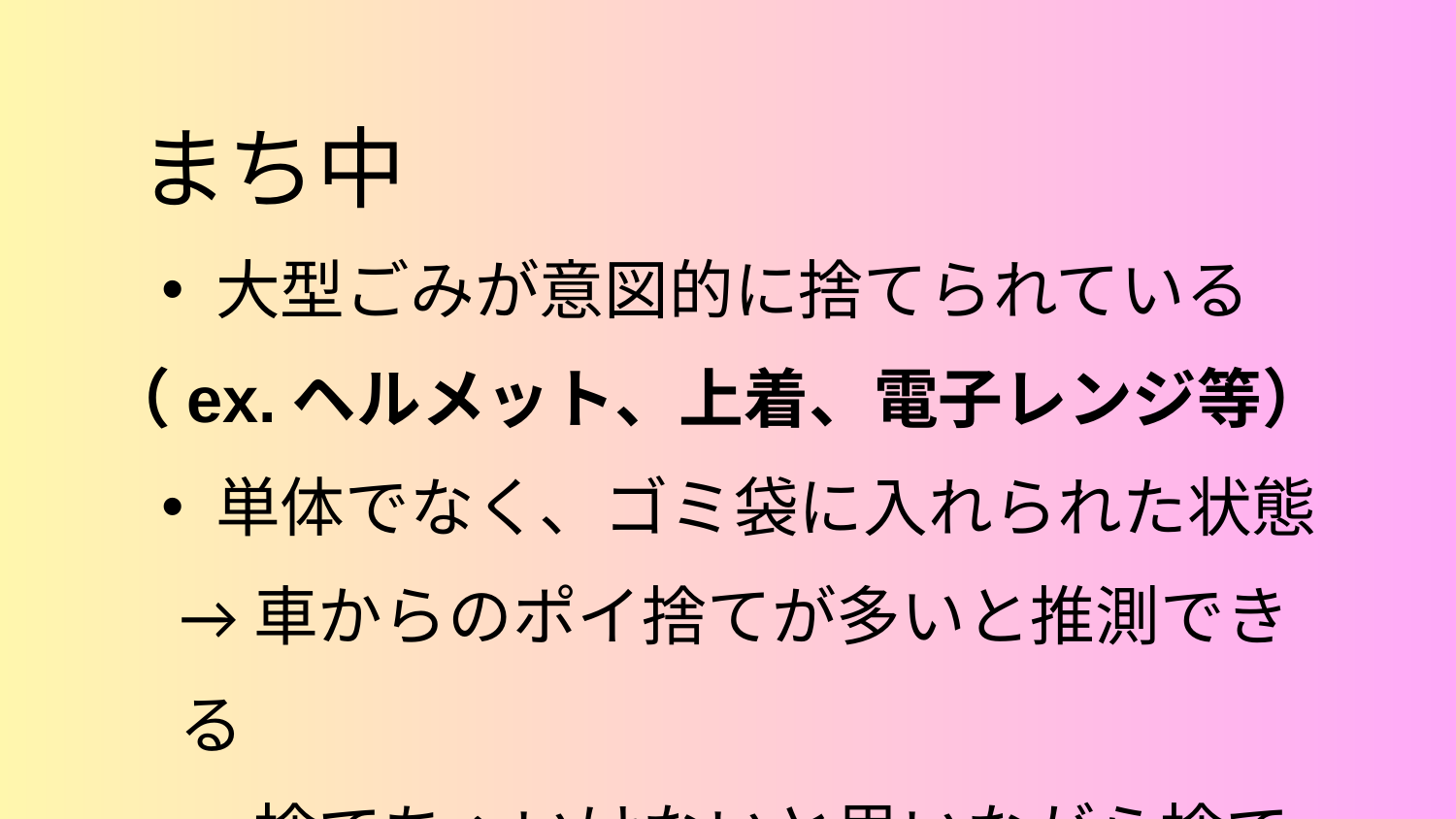

まち中
大型ごみが意図的に捨てられている
（ex.ヘルメット、上着、電子レンジ等）
単体でなく、ゴミ袋に入れられた状態
→車からのポイ捨てが多いと推測できる
→捨てちゃいけないと思いながら捨てる